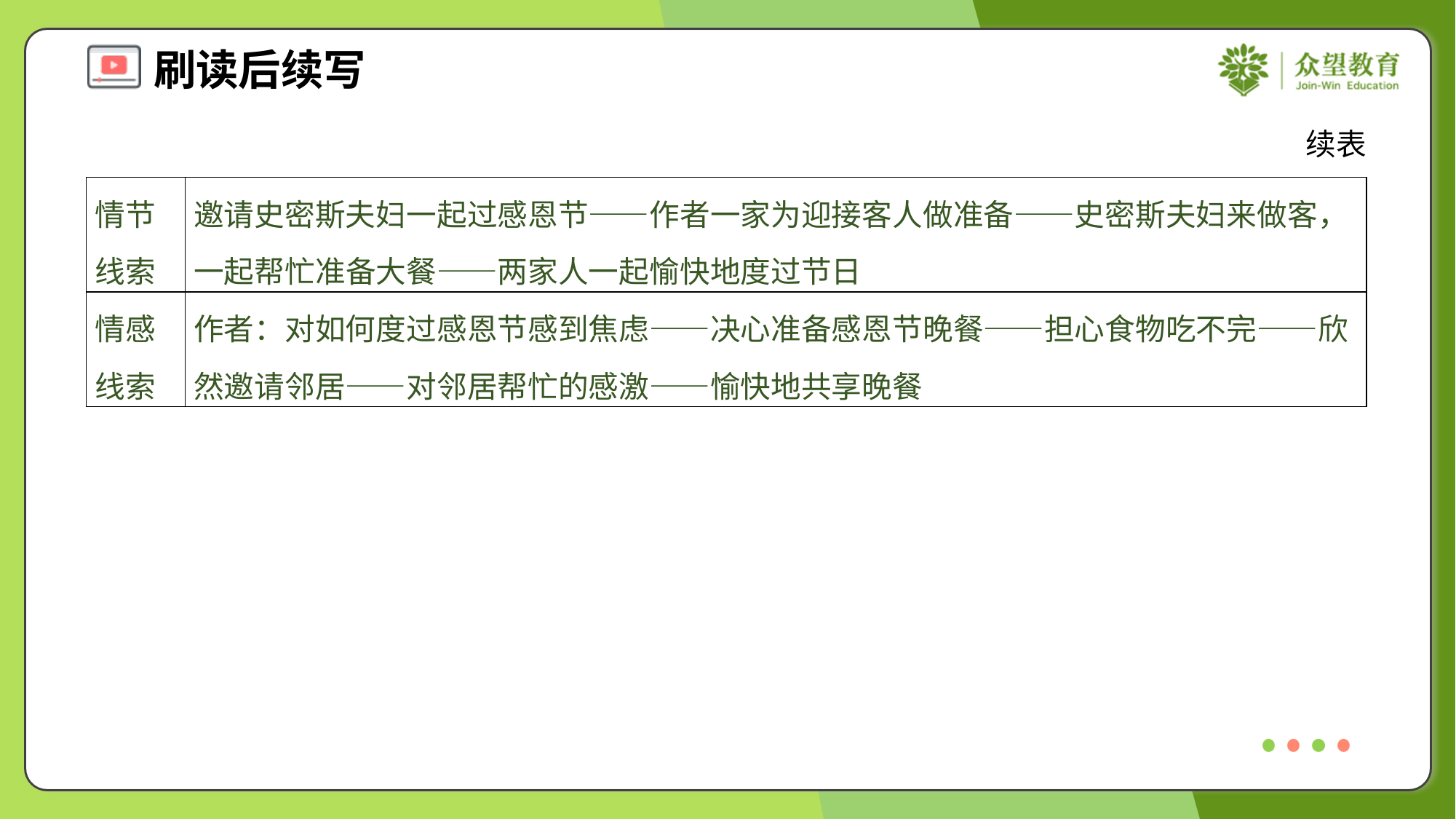

续表
| 情节线索 | 邀请史密斯夫妇一起过感恩节——作者一家为迎接客人做准备——史密斯夫妇来做客，一起帮忙准备大餐——两家人一起愉快地度过节日 |
| --- | --- |
| 情感线索 | 作者：对如何度过感恩节感到焦虑——决心准备感恩节晚餐——担心食物吃不完——欣然邀请邻居——对邻居帮忙的感激——愉快地共享晚餐 |